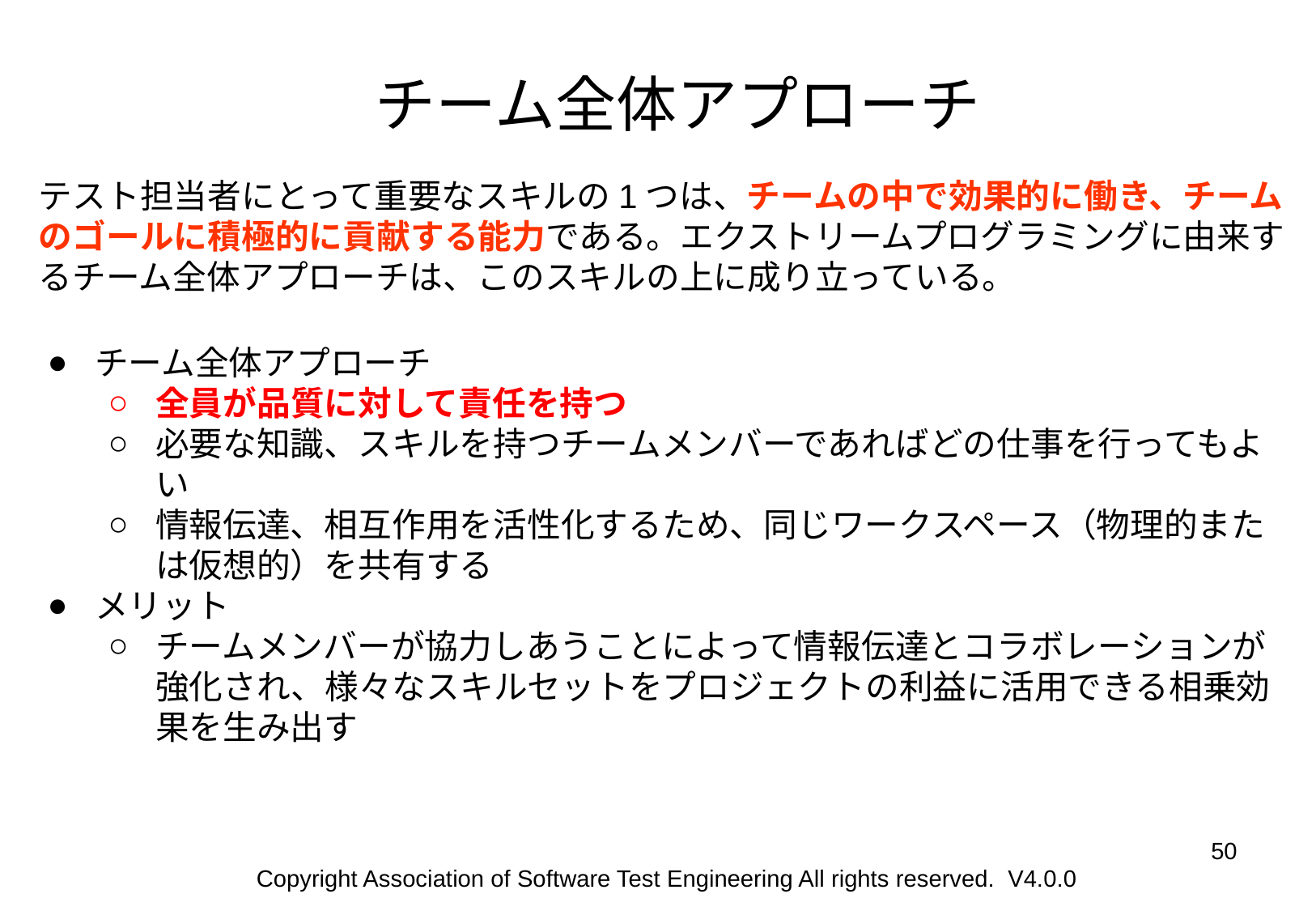

# チーム全体アプローチ
テスト担当者にとって重要なスキルの1つは、チームの中で効果的に働き、チームのゴールに積極的に貢献する能力である。エクストリームプログラミングに由来するチーム全体アプローチは、このスキルの上に成り立っている。
チーム全体アプローチ
全員が品質に対して責任を持つ
必要な知識、スキルを持つチームメンバーであればどの仕事を行ってもよい
情報伝達、相互作用を活性化するため、同じワークスペース（物理的または仮想的）を共有する
メリット
チームメンバーが協力しあうことによって情報伝達とコラボレーションが強化され、様々なスキルセットをプロジェクトの利益に活用できる相乗効果を生み出す
50
Copyright Association of Software Test Engineering All rights reserved.  V4.0.0